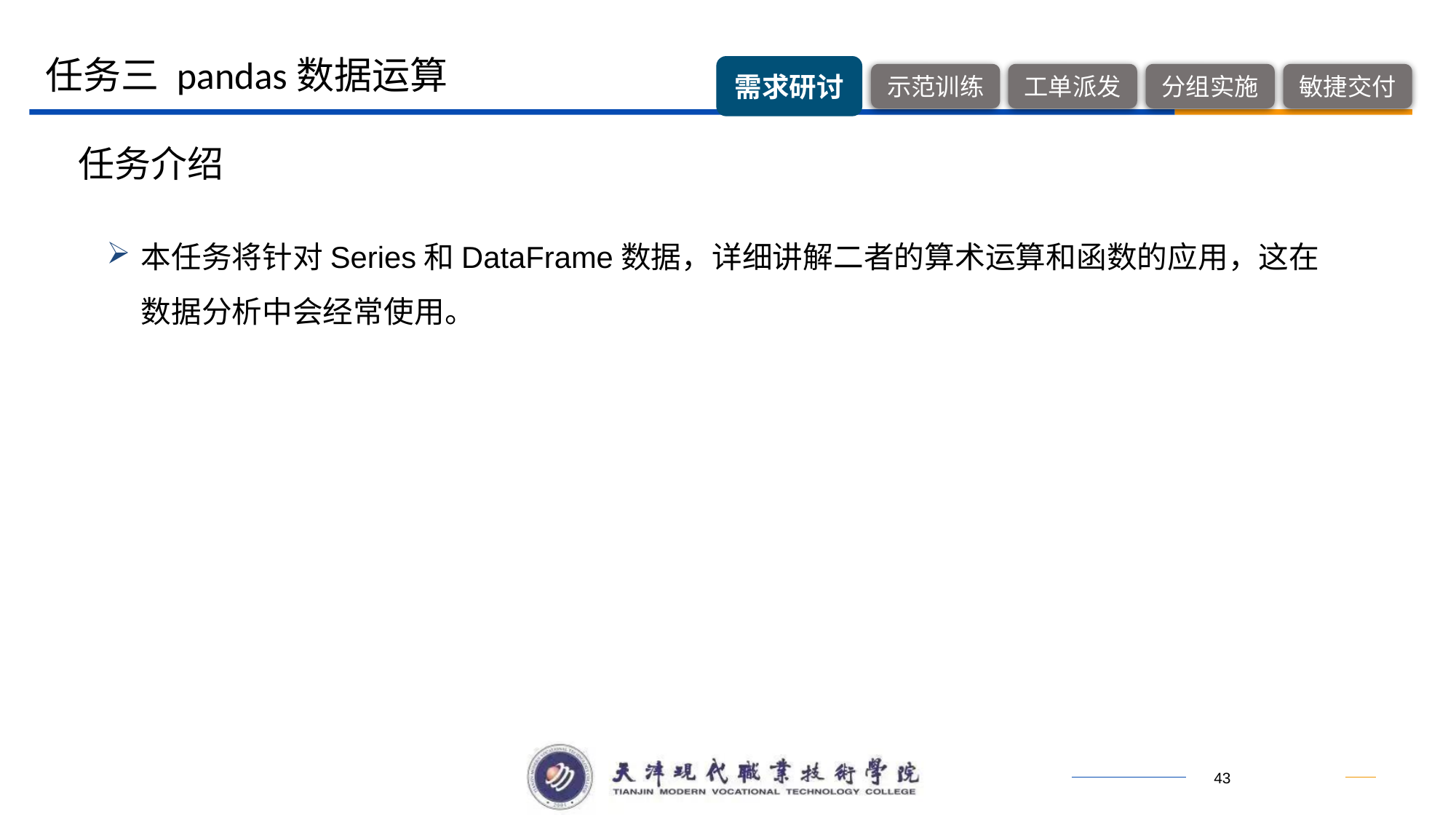

任务三 pandas数据运算

任务介绍
本任务将针对Series和DataFrame数据，详细讲解二者的算术运算和函数的应用，这在数据分析中会经常使用。